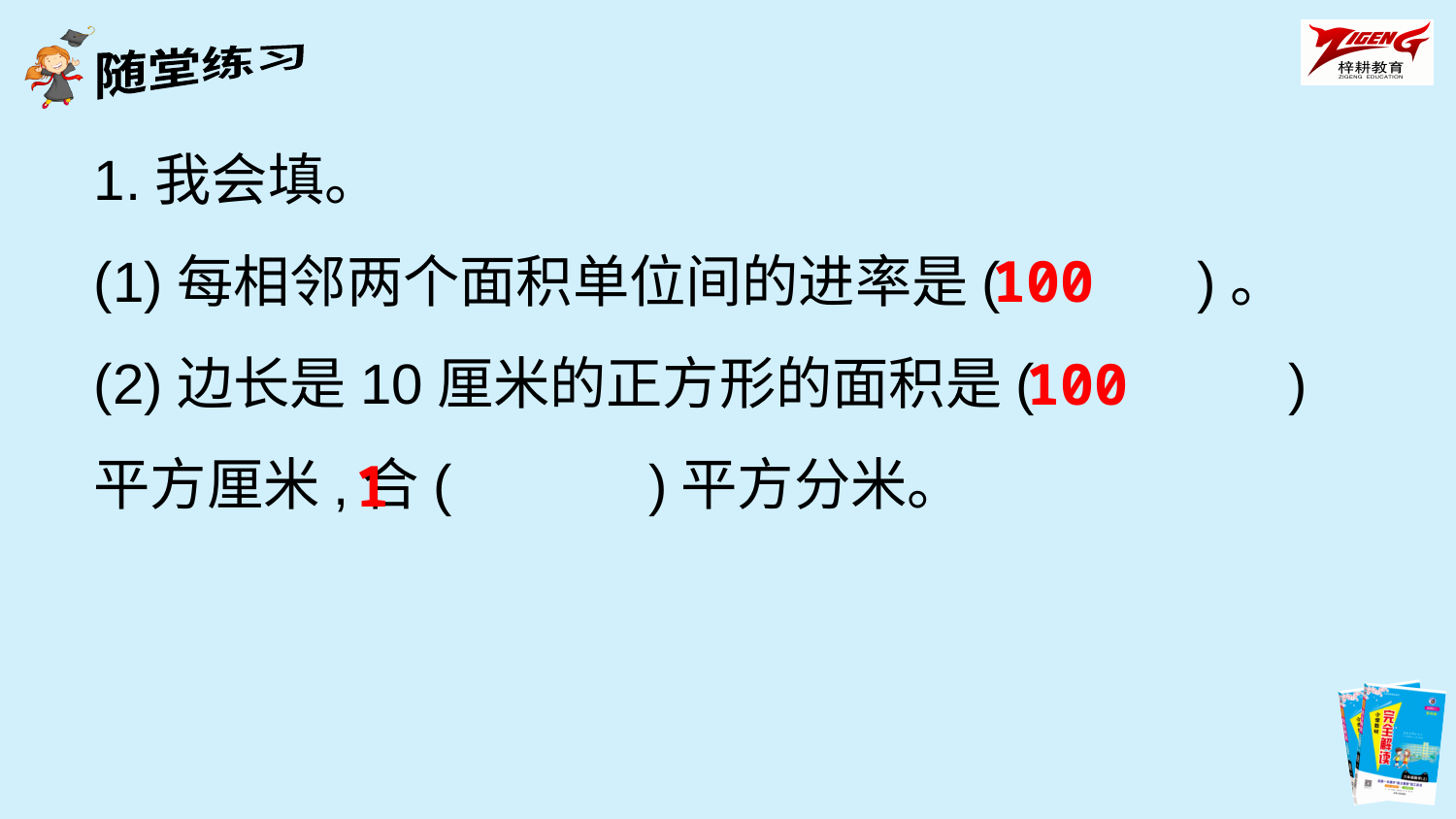

1.我会填。
(1)每相邻两个面积单位间的进率是(　　　)。
(2)边长是10厘米的正方形的面积是(　　　　)平方厘米,合(　　　)平方分米。
100
100
1